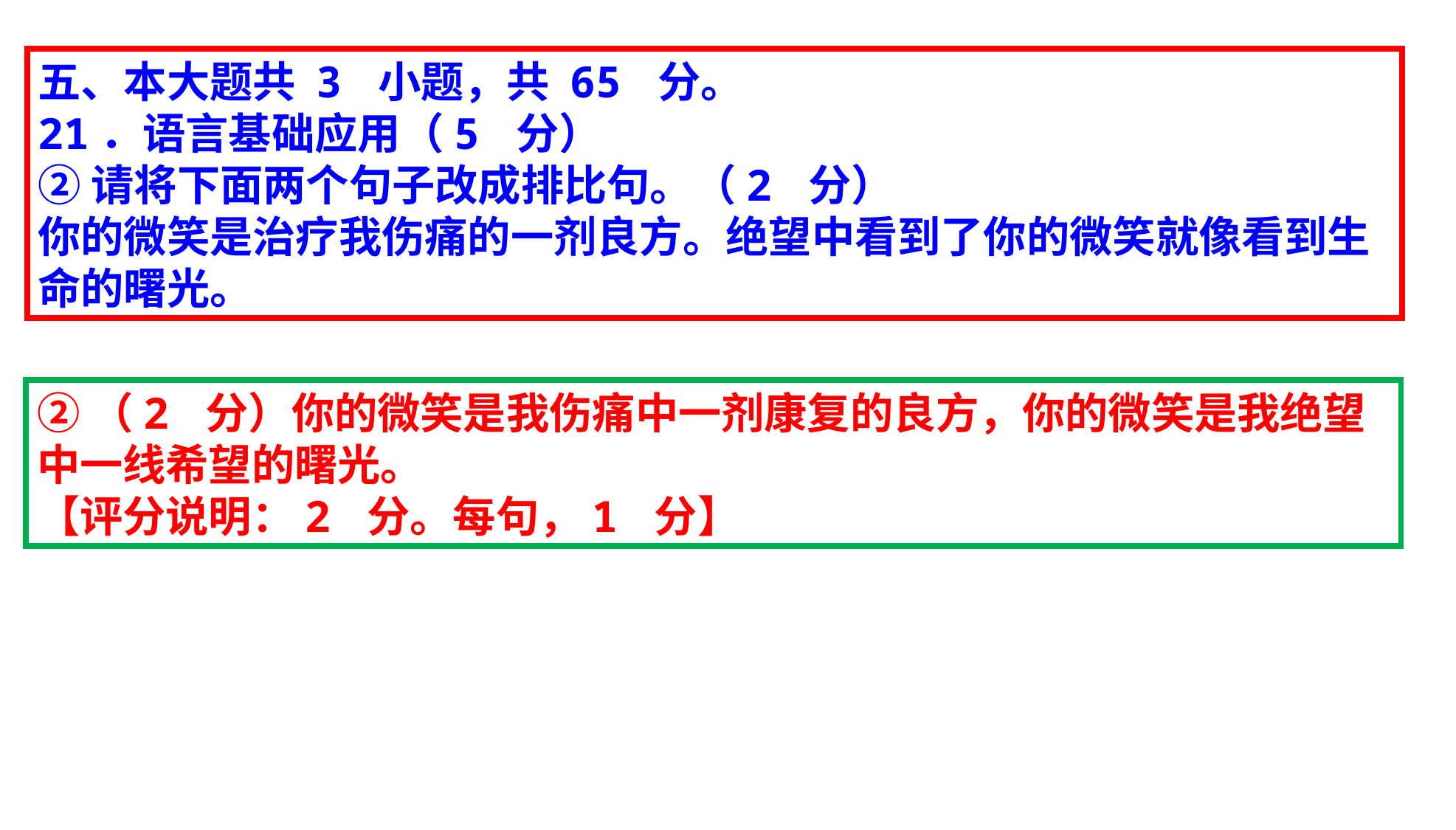

五、本大题共 3 小题，共 65 分。
21．语言基础应用（5 分）
②请将下面两个句子改成排比句。（2 分）
你的微笑是治疗我伤痛的一剂良方。绝望中看到了你的微笑就像看到生命的曙光。
②（2 分）你的微笑是我伤痛中一剂康复的良方，你的微笑是我绝望中一线希望的曙光。
【评分说明：2 分。每句，1 分】